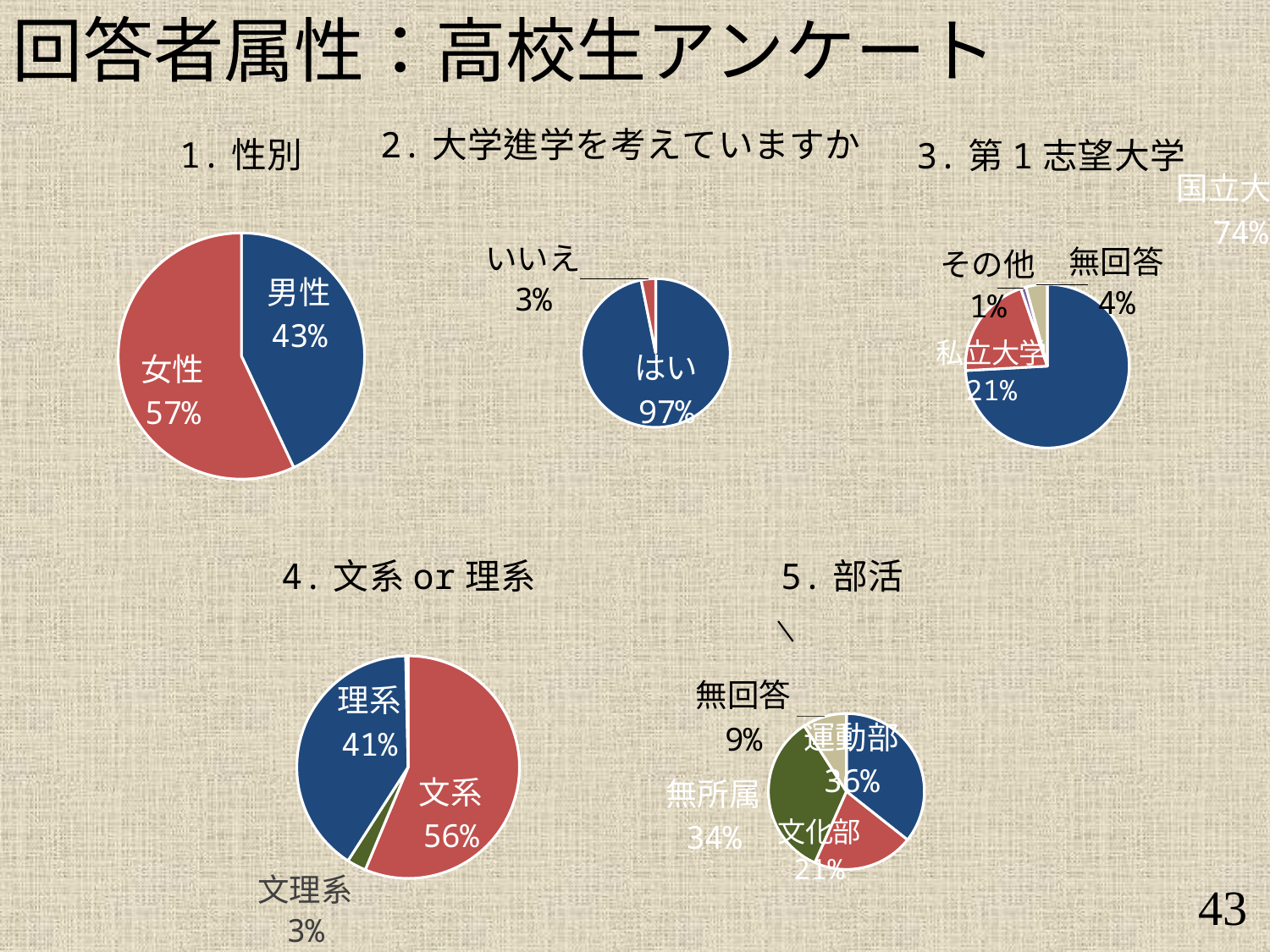

回答者属性：高校生アンケート

### Chart: 2.大学進学を考えていますか

| Category |  |
|---|---|
| はい | 277.0 |
| いいえ | 9.0 |

### Chart: 1.性別

| Category |  |
|---|---|
| 男性 | 123.0 |
| 女性 | 163.0 |

### Chart: 3.第1志望大学

| Category |  |
|---|---|
| 国立大学 | 212.0 |
| 私立大学 | 59.0 |
| その他 | 3.0 |
| 無回答 | 12.0 |

### Chart: 4.文系or理系

| Category |  |
|---|---|
| 文系 | 161.0 |
| 文理系 | 8.0 |
| 理系 | 116.0 |
| 無回答 | 1.0 |

### Chart: 5.部活

| Category |  |
|---|---|
| 運動部 | 102.0 |
| 文化部 | 60.0 |
| 無所属 | 98.0 |
| 無回答 | 26.0 |
43